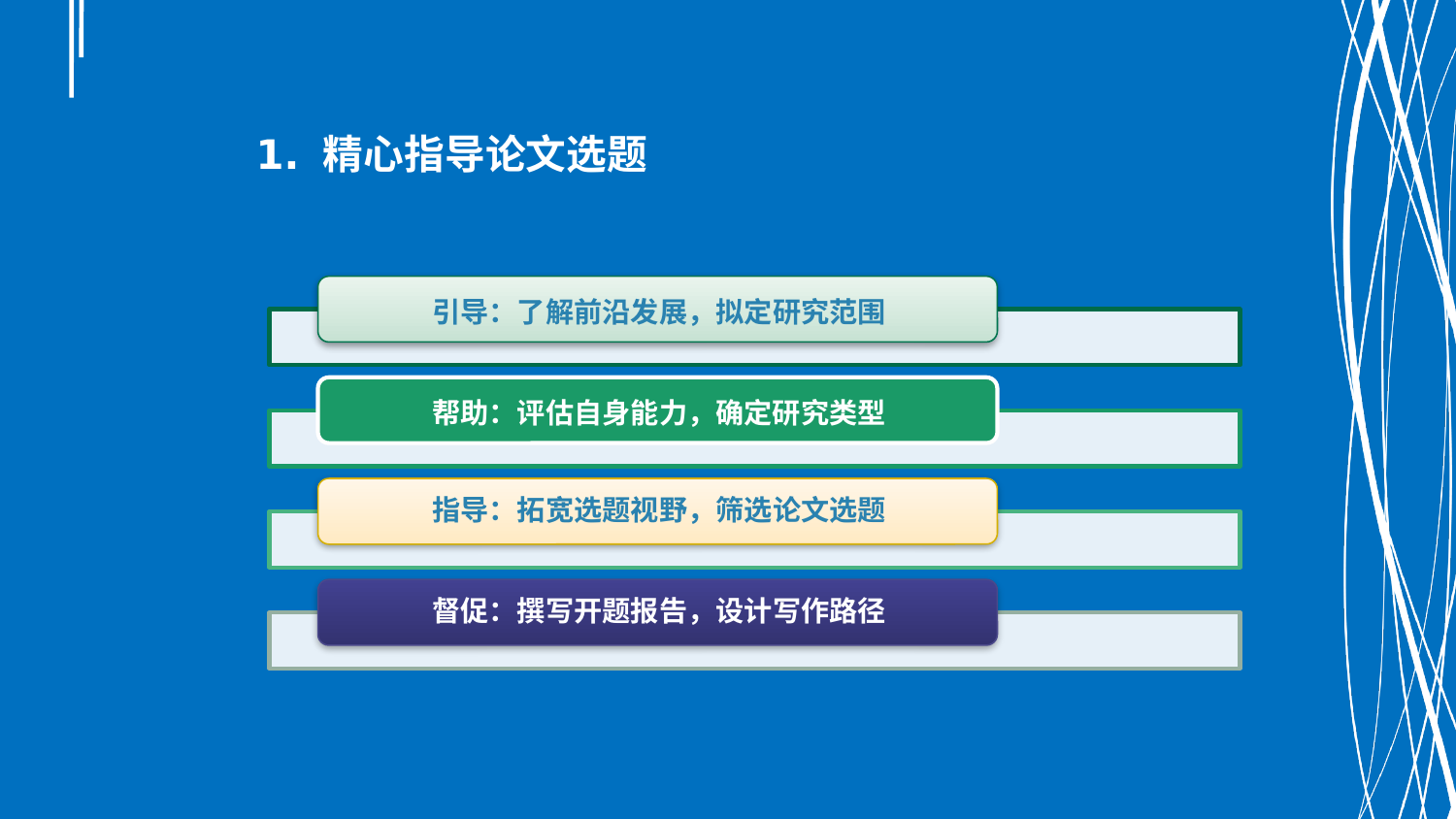

# 1. 精心指导论文选题

引导：了解前沿发展，拟定研究范围

帮助：评估自身能力，确定研究类型

指导：拓宽选题视野，筛选论文选题
督促：撰写开题报告，设计写作路径